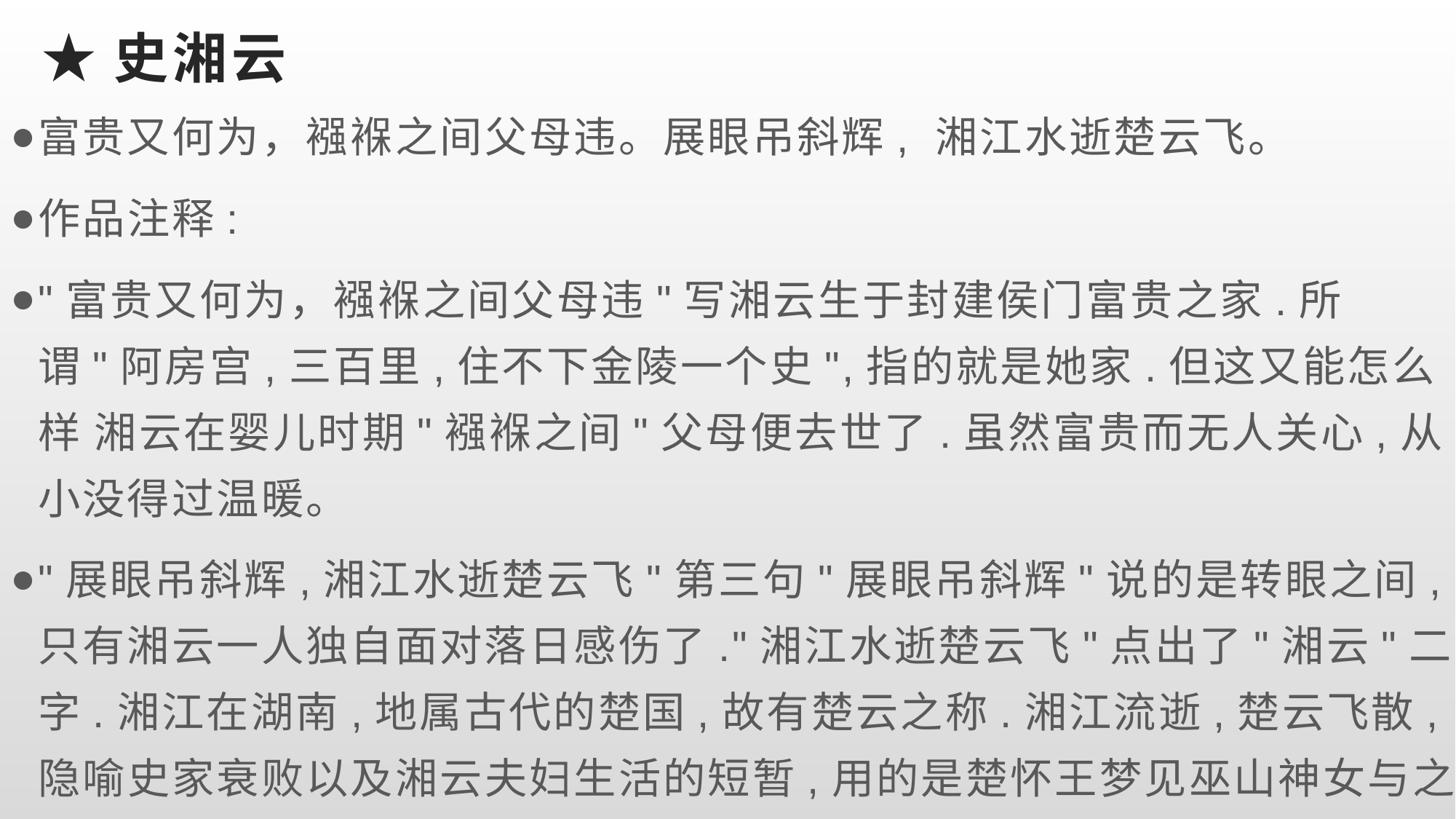

# ★史湘云
富贵又何为，襁褓之间父母违。展眼吊斜辉, 湘江水逝楚云飞。
作品注释:
"富贵又何为，襁褓之间父母违"写湘云生于封建侯门富贵之家.所谓"阿房宫,三百里,住不下金陵一个史",指的就是她家.但这又能怎么样 湘云在婴儿时期"襁褓之间"父母便去世了.虽然富贵而无人关心,从小没得过温暖。
"展眼吊斜辉,湘江水逝楚云飞"第三句"展眼吊斜辉"说的是转眼之间,只有湘云一人独自面对落日感伤了."湘江水逝楚云飞"点出了"湘云"二字.湘江在湖南,地属古代的楚国,故有楚云之称.湘江流逝,楚云飞散,隐喻史家衰败以及湘云夫妇生活的短暂,用的是楚怀王梦见巫山神女与之欢会的典故。